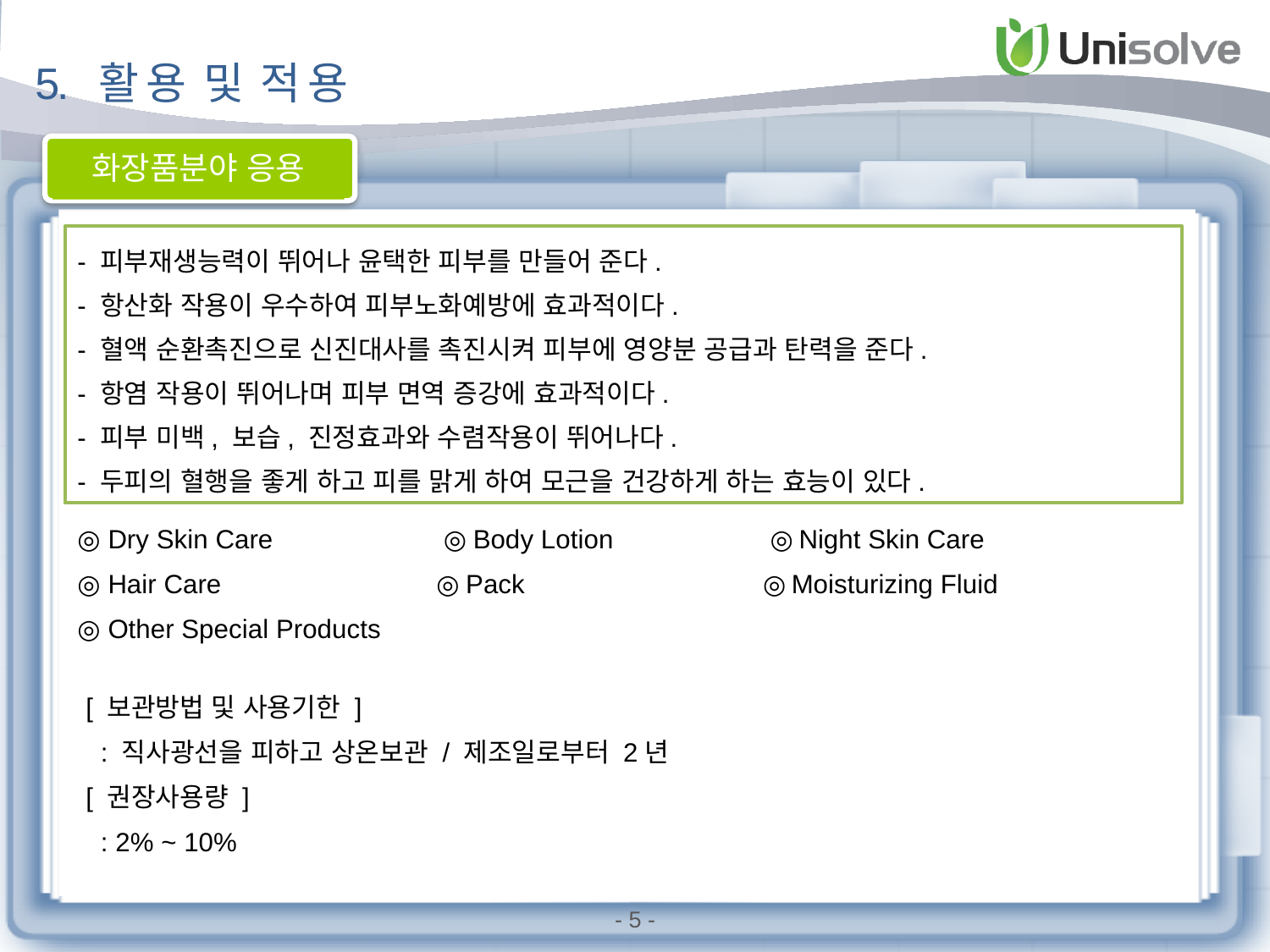

5.  활 용  및  적 용

화장품분야 응용
- 피부재생능력이 뛰어나 윤택한 피부를 만들어 준다.
- 항산화 작용이 우수하여 피부노화예방에 효과적이다.
- 혈액 순환촉진으로 신진대사를 촉진시켜 피부에 영양분 공급과 탄력을 준다.
- 항염 작용이 뛰어나며 피부 면역 증강에 효과적이다.
- 피부 미백, 보습, 진정효과와 수렴작용이 뛰어나다.
- 두피의 혈행을 좋게 하고 피를 맑게 하여 모근을 건강하게 하는 효능이 있다.
◎ Dry Skin Care                       ◎ Body Lotion                     ◎ Night Skin Care
◎ Hair Care                             ◎ Pack                                ◎ Moisturizing Fluid
◎ Other Special Products
[ 보관방법 및 사용기한 ]
  : 직사광선을 피하고 상온보관 / 제조일로부터 2년
[ 권장사용량 ]
  : 2% ~ 10%
- 5 -